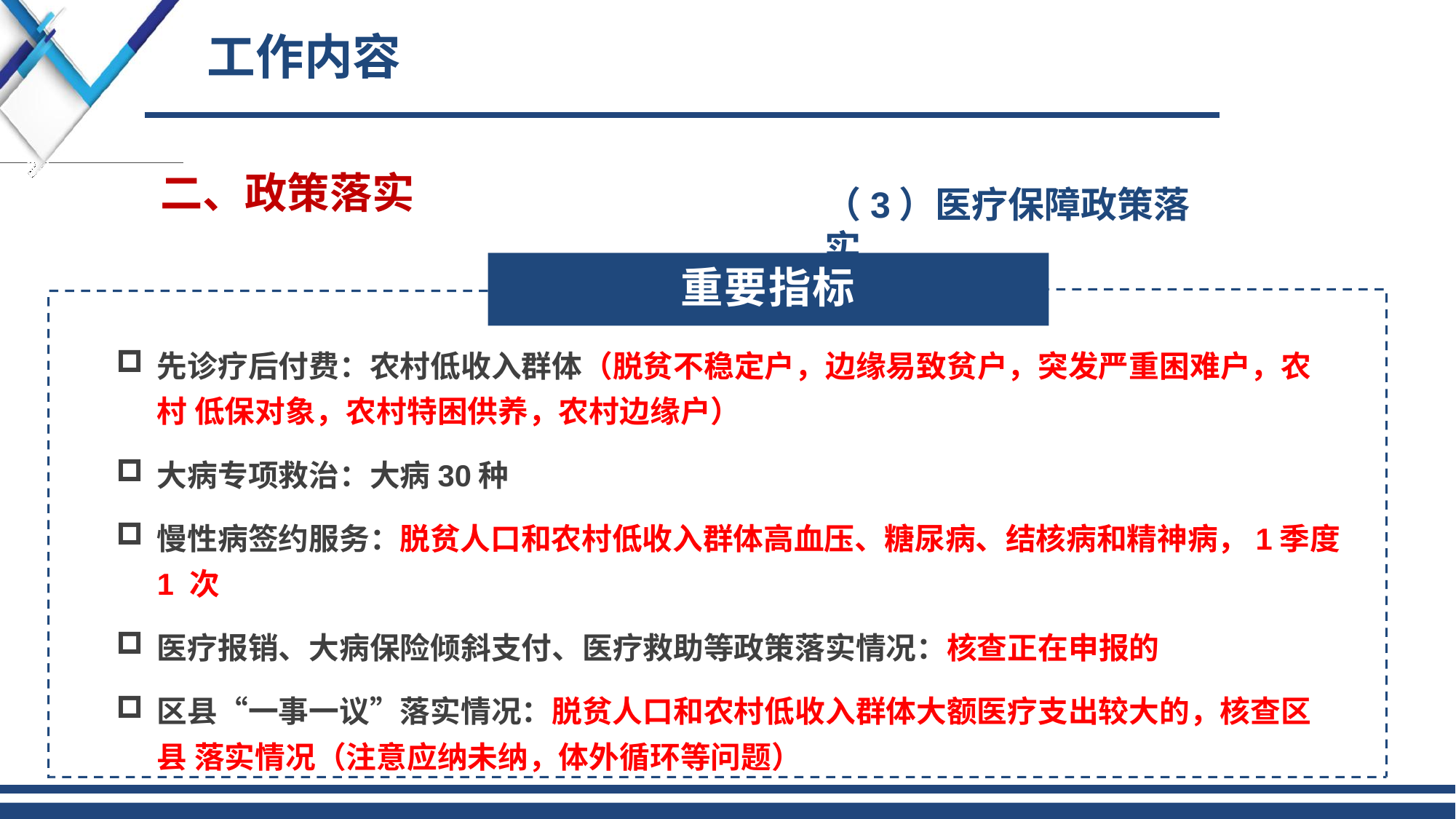

# 工作内容

二、政策落实
（3）医疗保障政策落实

重要指标
先诊疗后付费：农村低收入群体（脱贫不稳定户，边缘易致贫户，突发严重困难户，农村 低保对象，农村特困供养，农村边缘户）
大病专项救治：大病30种
慢性病签约服务：脱贫人口和农村低收入群体高血压、糖尿病、结核病和精神病，1季度1 次
医疗报销、大病保险倾斜支付、医疗救助等政策落实情况：核查正在申报的
区县“一事一议”落实情况：脱贫人口和农村低收入群体大额医疗支出较大的，核查区县 落实情况（注意应纳未纳，体外循环等问题）